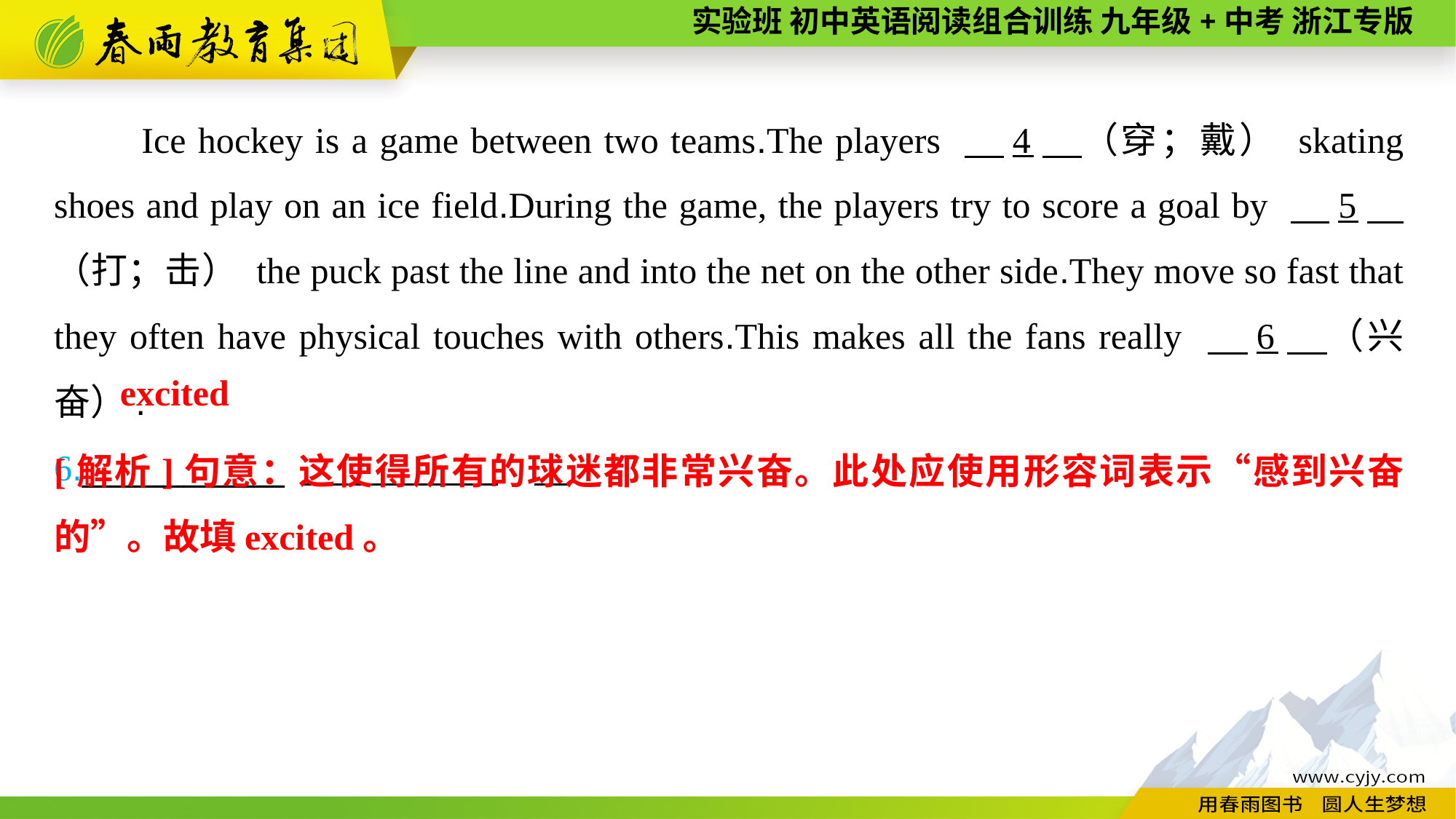

Ice hockey is a game between two teams.The players 　4　（穿；戴） skating shoes and play on an ice field.During the game, the players try to score a goal by 　5　（打；击） the puck past the line and into the net on the other side.They move so fast that they often have physical touches with others.This makes all the fans really 　6　（兴奋）.
6.__________
excited
[解析]句意：这使得所有的球迷都非常兴奋。此处应使用形容词表示“感到兴奋的”。故填excited。